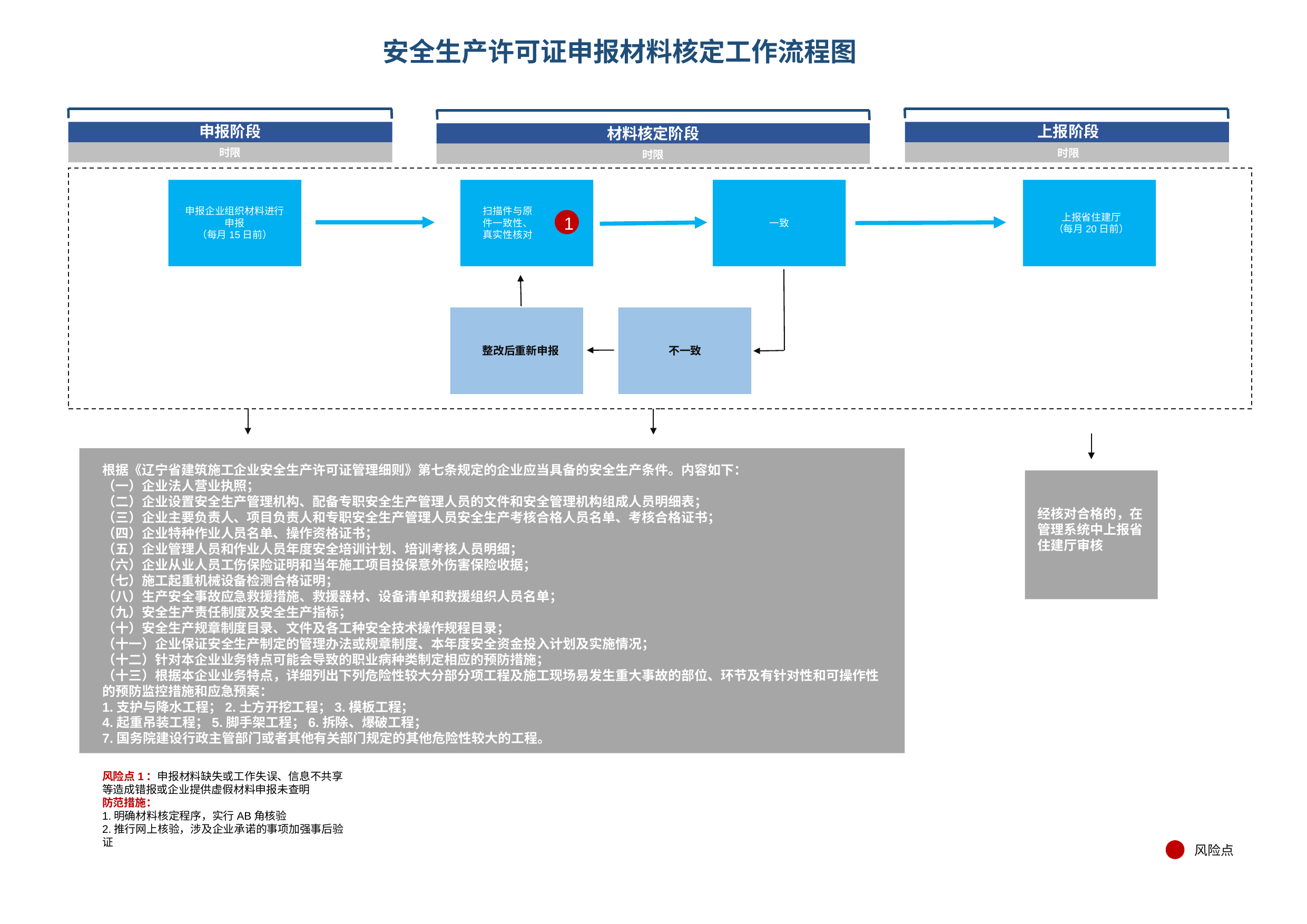

# 安全生产许可证申报材料核定工作流程图
材料核定阶段

时限
申报阶段
上报阶段

时限
时限

申报企业组织材料进行申报
（每月15日前）
扫描件与原件一致性、真实性核对
上报省住建厅
（每月20日前）
1

一致

整改后重新申报
不一致

根据《辽宁省建筑施工企业安全生产许可证管理细则》第七条规定的企业应当具备的安全生产条件。内容如下：
（一）企业法人营业执照；
（二）企业设置安全生产管理机构、配备专职安全生产管理人员的文件和安全管理机构组成人员明细表；
（三）企业主要负责人、项目负责人和专职安全生产管理人员安全生产考核合格人员名单、考核合格证书；
（四）企业特种作业人员名单、操作资格证书；
（五）企业管理人员和作业人员年度安全培训计划、培训考核人员明细；
（六）企业从业人员工伤保险证明和当年施工项目投保意外伤害保险收据；
（七）施工起重机械设备检测合格证明；
（八）生产安全事故应急救援措施、救援器材、设备清单和救援组织人员名单；
（九）安全生产责任制度及安全生产指标；
（十）安全生产规章制度目录、文件及各工种安全技术操作规程目录；
（十一）企业保证安全生产制定的管理办法或规章制度、本年度安全资金投入计划及实施情况；
（十二）针对本企业业务特点可能会导致的职业病种类制定相应的预防措施；
（十三）根据本企业业务特点，详细列出下列危险性较大分部分项工程及施工现场易发生重大事故的部位、环节及有针对性和可操作性的预防监控措施和应急预案：
1.支护与降水工程；2.土方开挖工程；3.模板工程；
4.起重吊装工程；5.脚手架工程；6.拆除、爆破工程；
7.国务院建设行政主管部门或者其他有关部门规定的其他危险性较大的工程。

经核对合格的，在管理系统中上报省住建厅审核
风险点1：申报材料缺失或工作失误、信息不共享等造成错报或企业提供虚假材料申报未查明
防范措施：
1.明确材料核定程序，实行AB角核验
2.推行网上核验，涉及企业承诺的事项加强事后验证
风险点